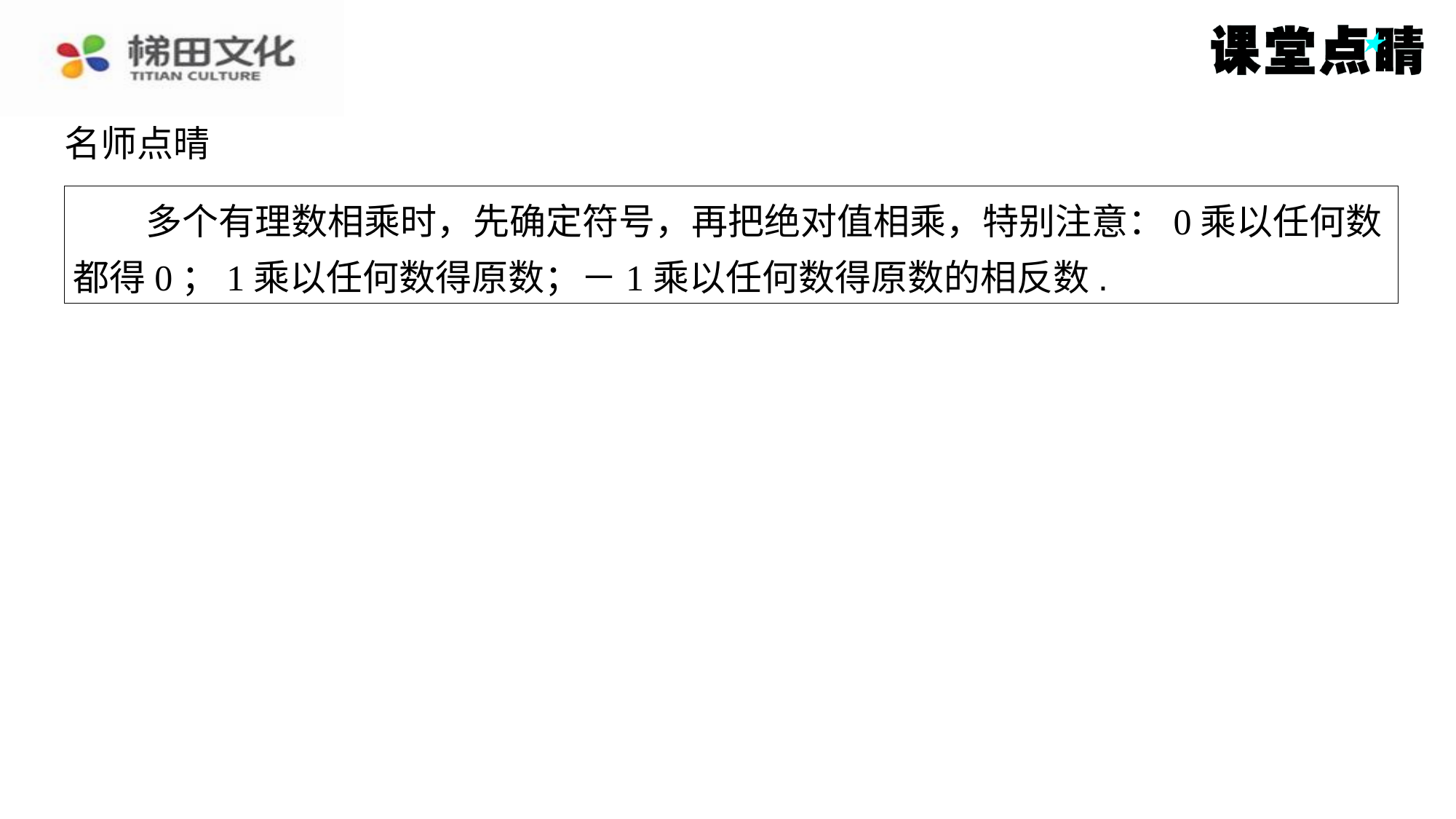

名师点晴
　　多个有理数相乘时，先确定符号，再把绝对值相乘，特别注意：0乘以任何数
都得0；1乘以任何数得原数；－1乘以任何数得原数的相反数.